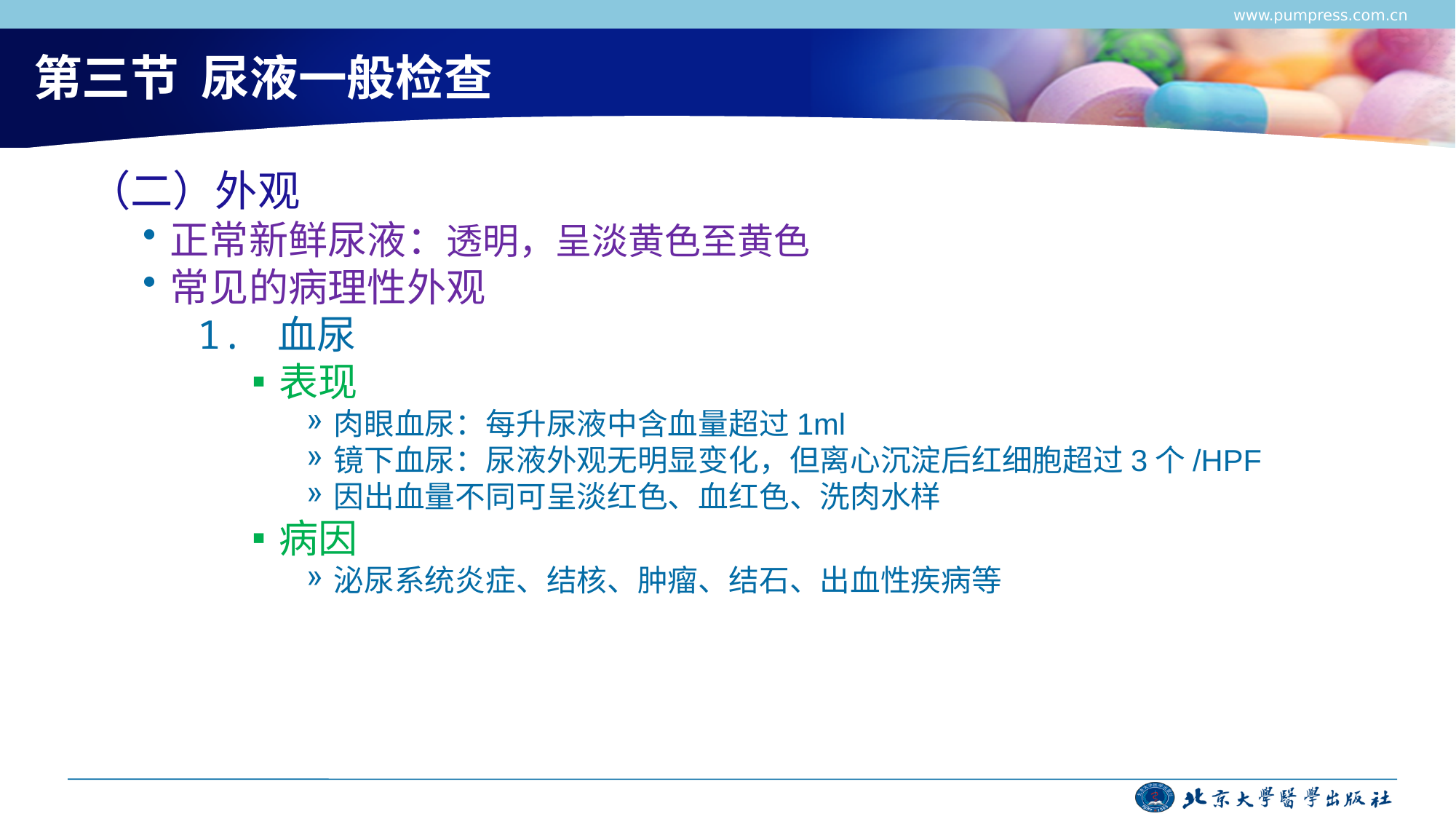

www.pumpress.com.cn
# 第三节  尿液一般检查
（二）外观
正常新鲜尿液：透明，呈淡黄色至黄色
常见的病理性外观
1. 血尿
表现
肉眼血尿：每升尿液中含血量超过1ml
镜下血尿：尿液外观无明显变化，但离心沉淀后红细胞超过3个/HPF
因出血量不同可呈淡红色、血红色、洗肉水样
病因
泌尿系统炎症、结核、肿瘤、结石、出血性疾病等